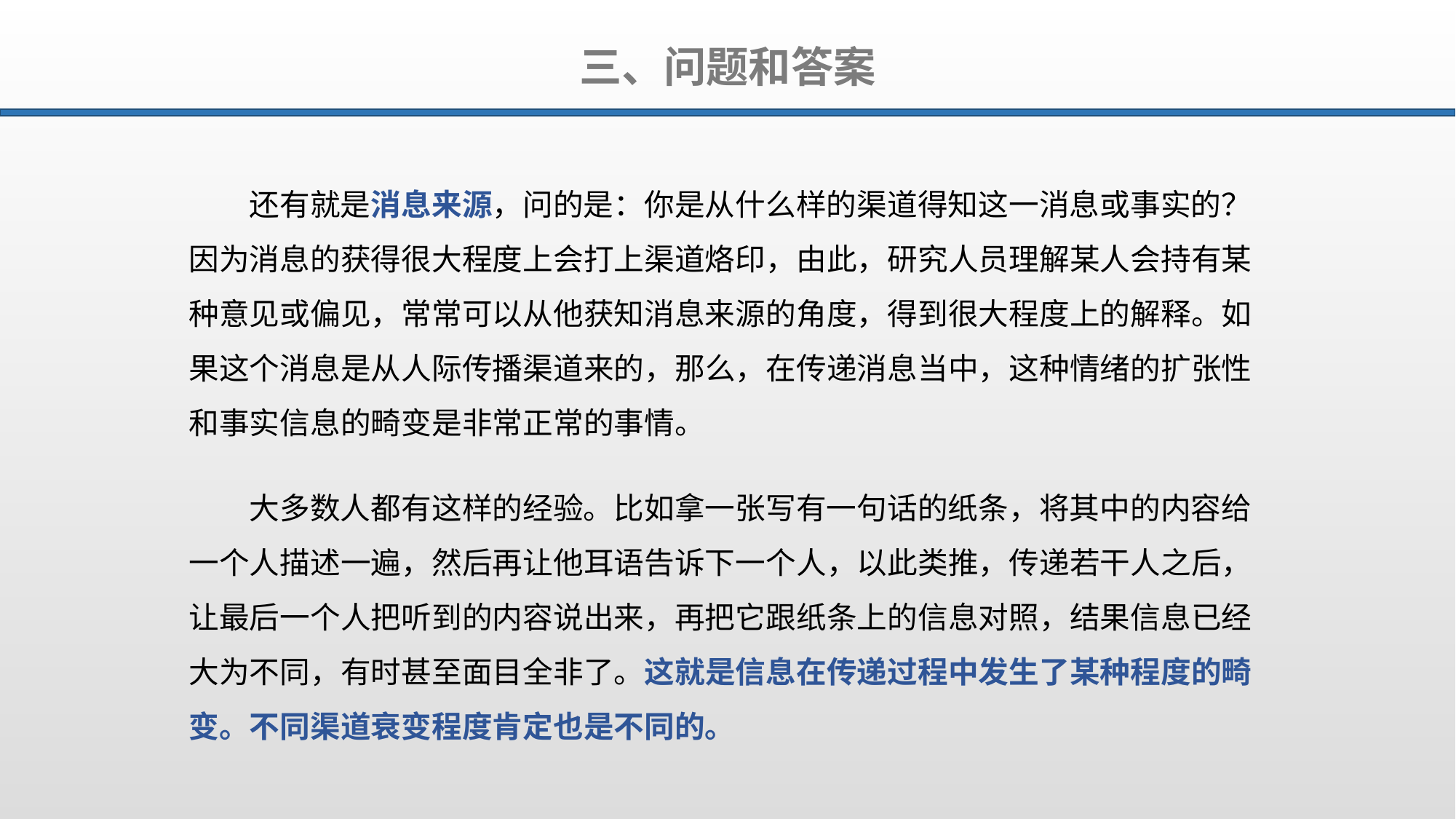

三、问题和答案

还有就是消息来源，问的是：你是从什么样的渠道得知这一消息或事实的？因为消息的获得很大程度上会打上渠道烙印，由此，研究人员理解某人会持有某种意见或偏见，常常可以从他获知消息来源的角度，得到很大程度上的解释。如果这个消息是从人际传播渠道来的，那么，在传递消息当中，这种情绪的扩张性和事实信息的畸变是非常正常的事情。
大多数人都有这样的经验。比如拿一张写有一句话的纸条，将其中的内容给一个人描述一遍，然后再让他耳语告诉下一个人，以此类推，传递若干人之后，让最后一个人把听到的内容说出来，再把它跟纸条上的信息对照，结果信息已经大为不同，有时甚至面目全非了。这就是信息在传递过程中发生了某种程度的畸变。不同渠道衰变程度肯定也是不同的。